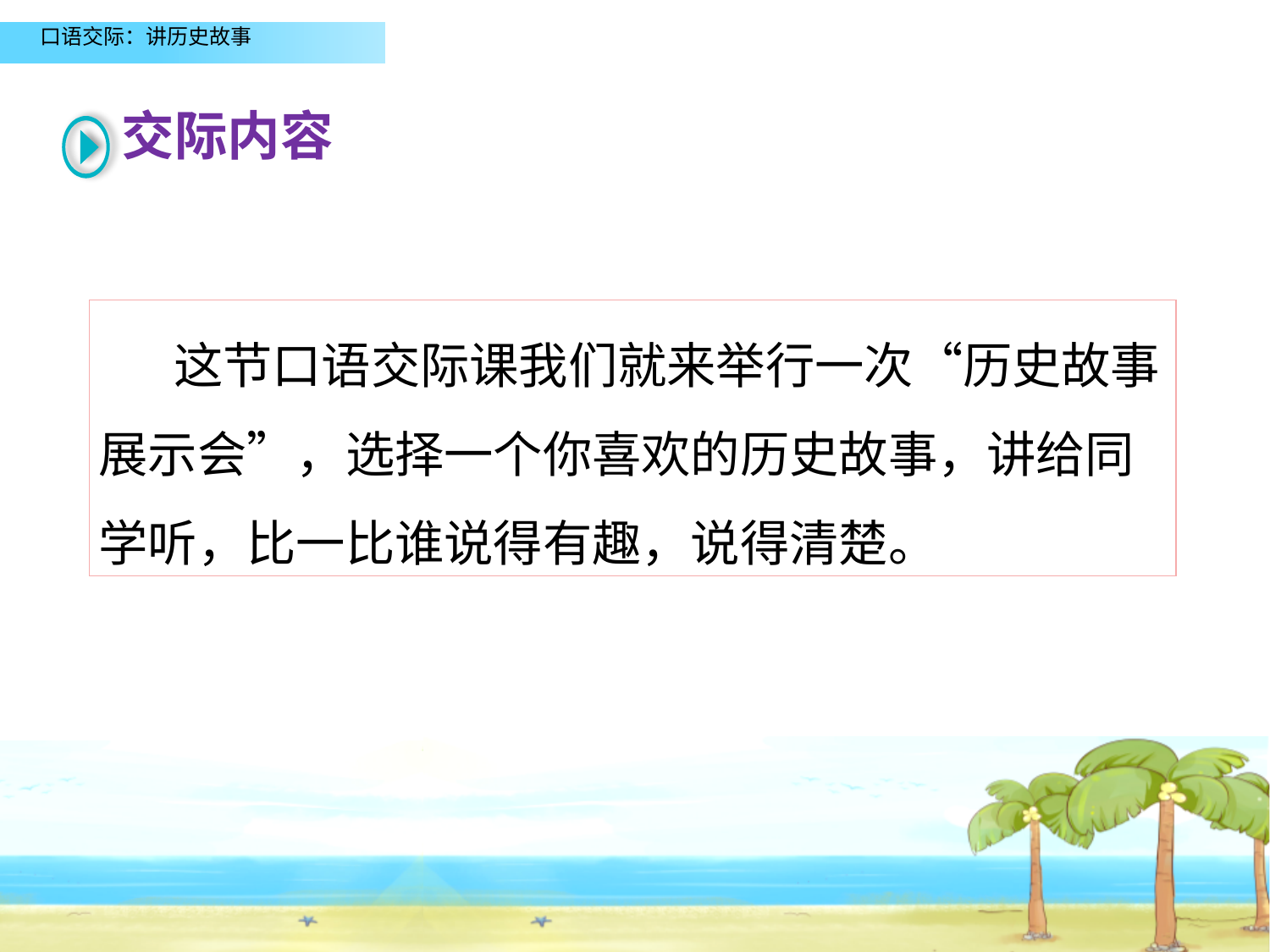

交际内容

   这节口语交际课我们就来举行一次“历史故事展示会”，选择一个你喜欢的历史故事，讲给同学听，比一比谁说得有趣，说得清楚。